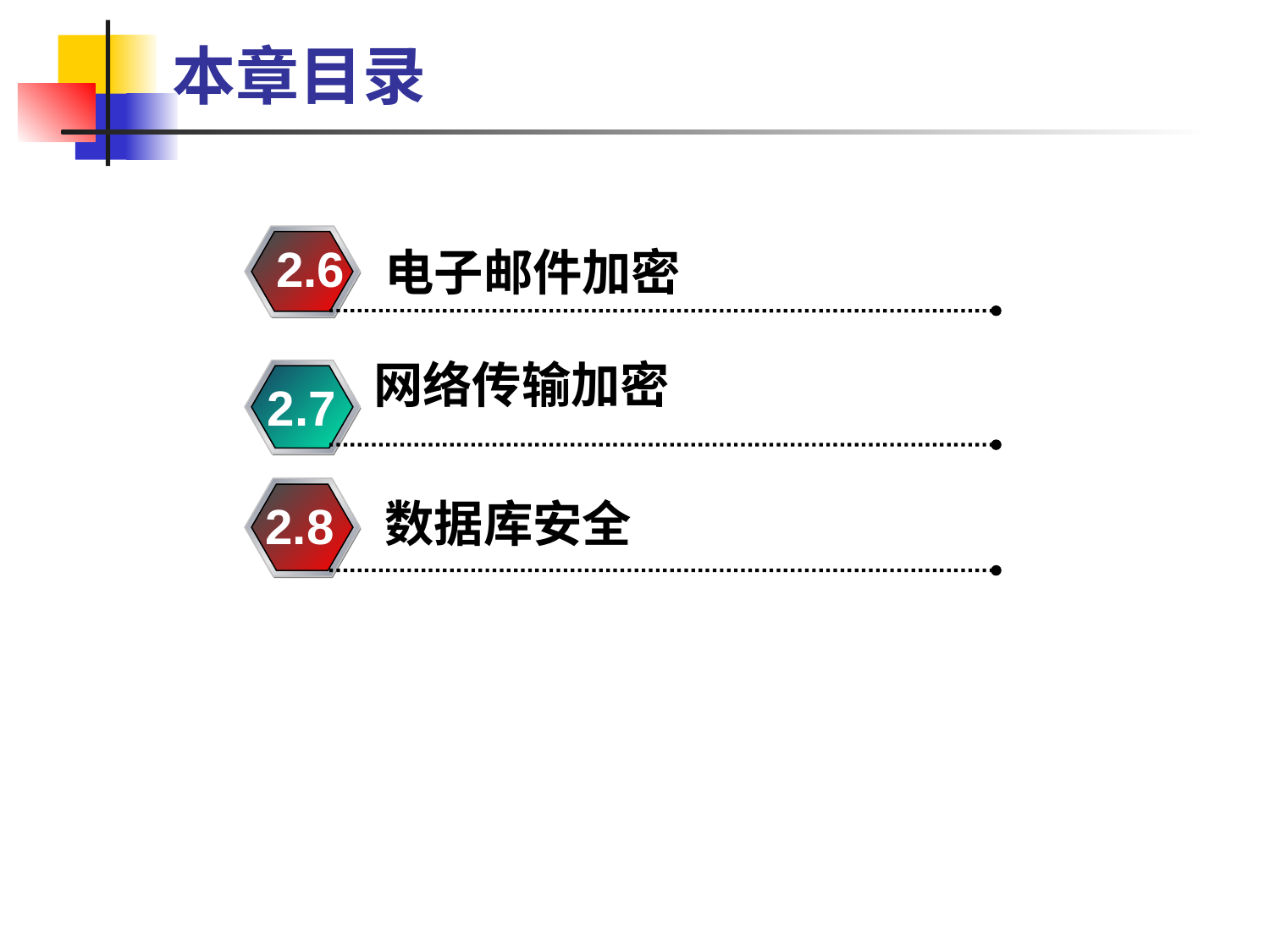

# 本章目录

2.6
电子邮件加密

网络传输加密

2.7

数据库安全
2.8